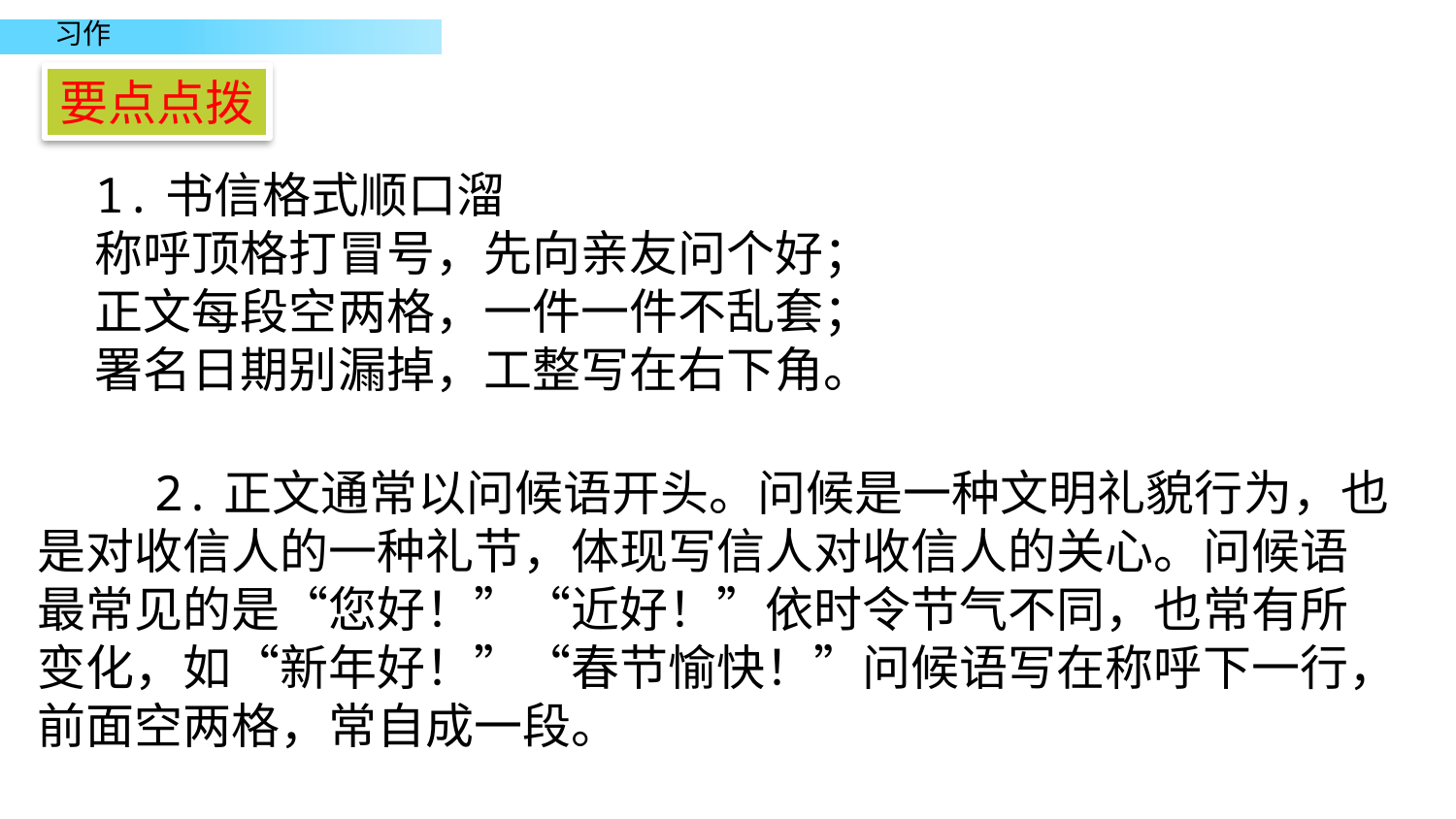

要点点拨
1.书信格式顺口溜
称呼顶格打冒号，先向亲友问个好；
正文每段空两格，一件一件不乱套；
署名日期别漏掉，工整写在右下角。
    2.正文通常以问候语开头。问候是一种文明礼貌行为，也是对收信人的一种礼节，体现写信人对收信人的关心。问候语最常见的是“您好！”“近好！”依时令节气不同，也常有所变化，如“新年好！”“春节愉快！”问候语写在称呼下一行，前面空两格，常自成一段。